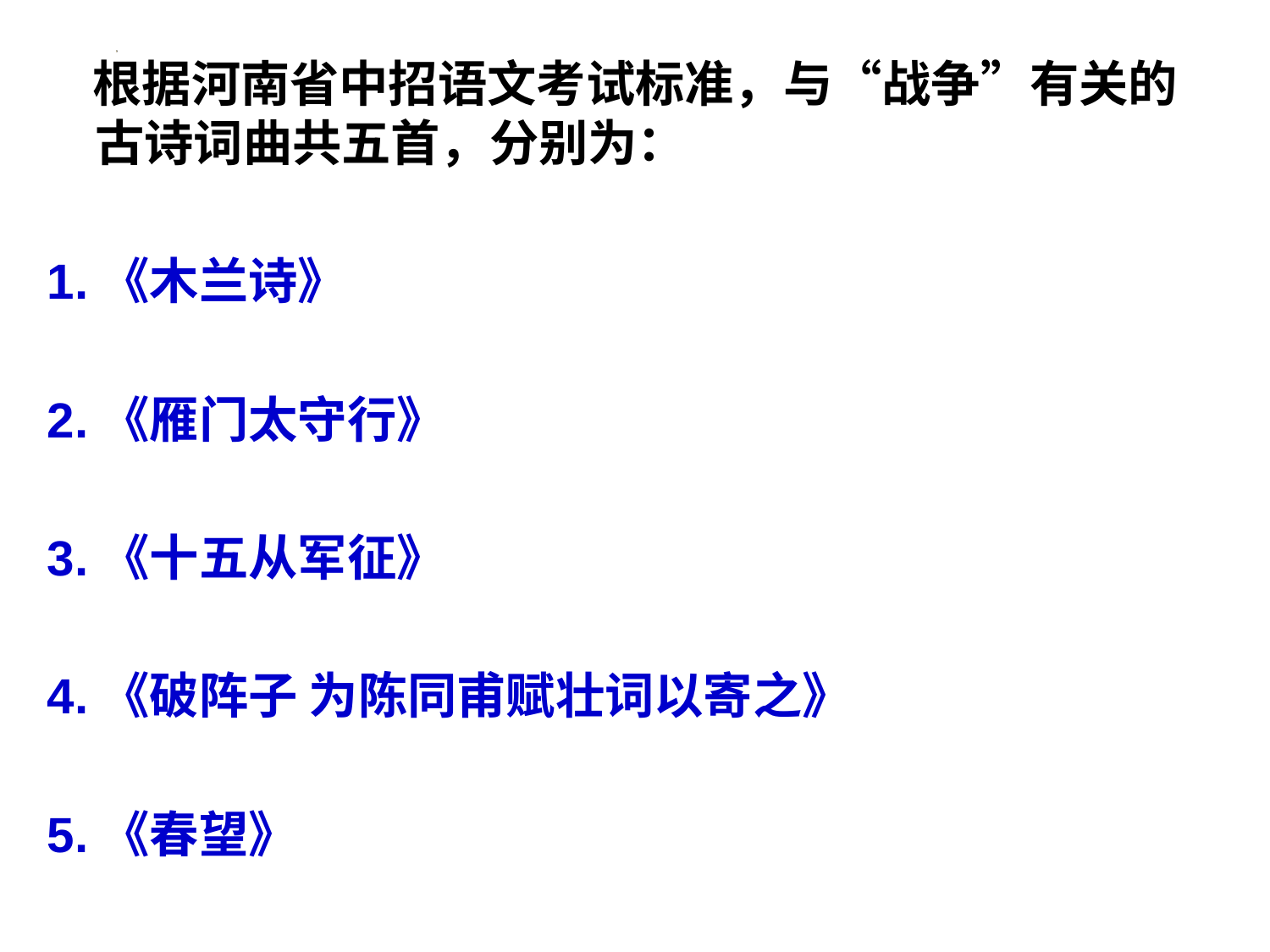

根据河南省中招语文考试标准，与“战争”有关的古诗词曲共五首，分别为：

1.《木兰诗》

2.《雁门太守行》

3.《十五从军征》

4.《破阵子 为陈同甫赋壮词以寄之》

5.《春望》